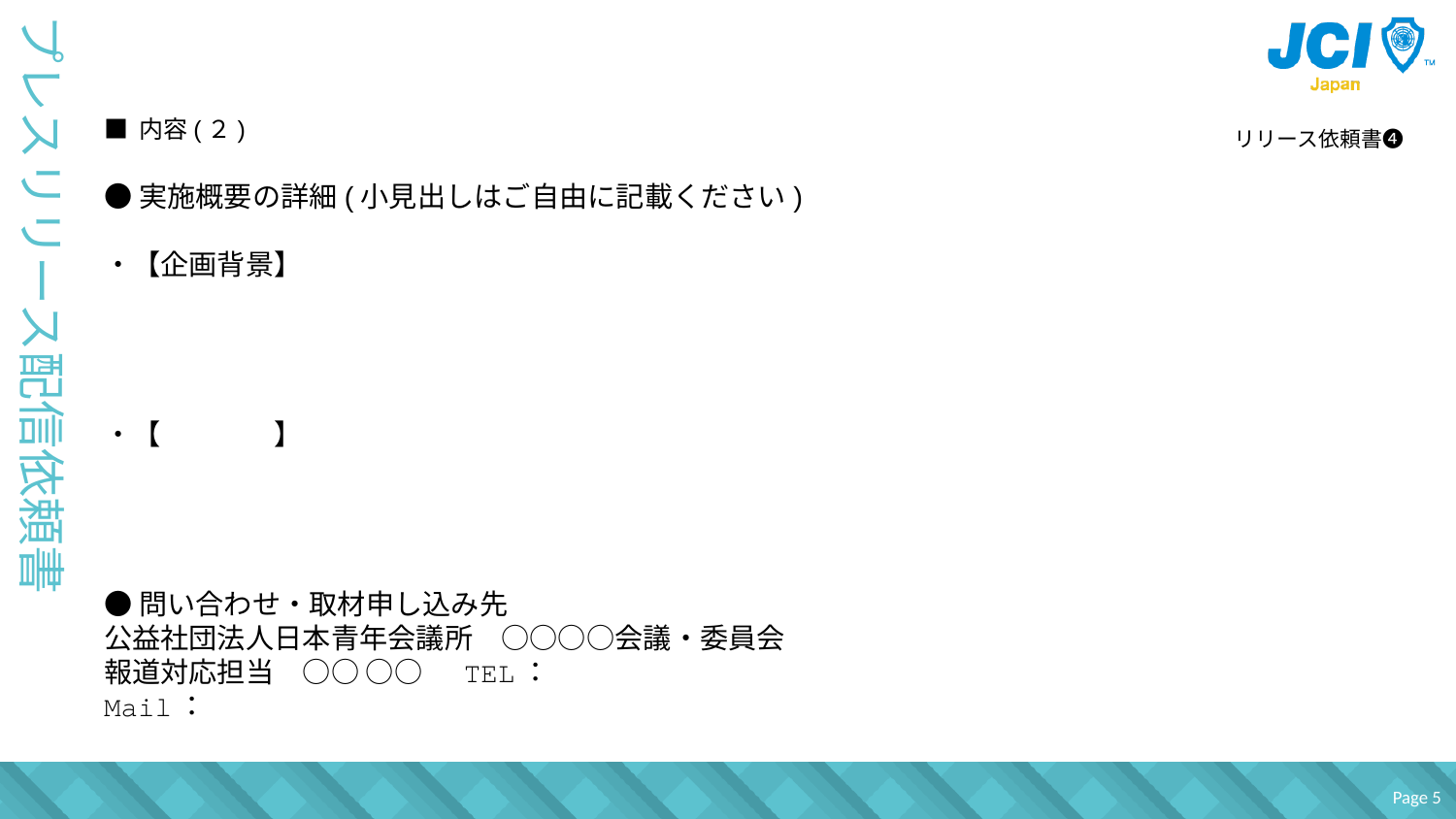

■ 内容(２)
リリース依頼書❹
●実施概要の詳細(小見出しはご自由に記載ください)

・【企画背景】

・【　　　　】

●問い合わせ・取材申し込み先
公益社団法人日本青年会議所　○○○○会議・委員会
報道対応担当　○○ ○○　 TEL：
Mail：
# プレスリリース配信依頼書
Page 5